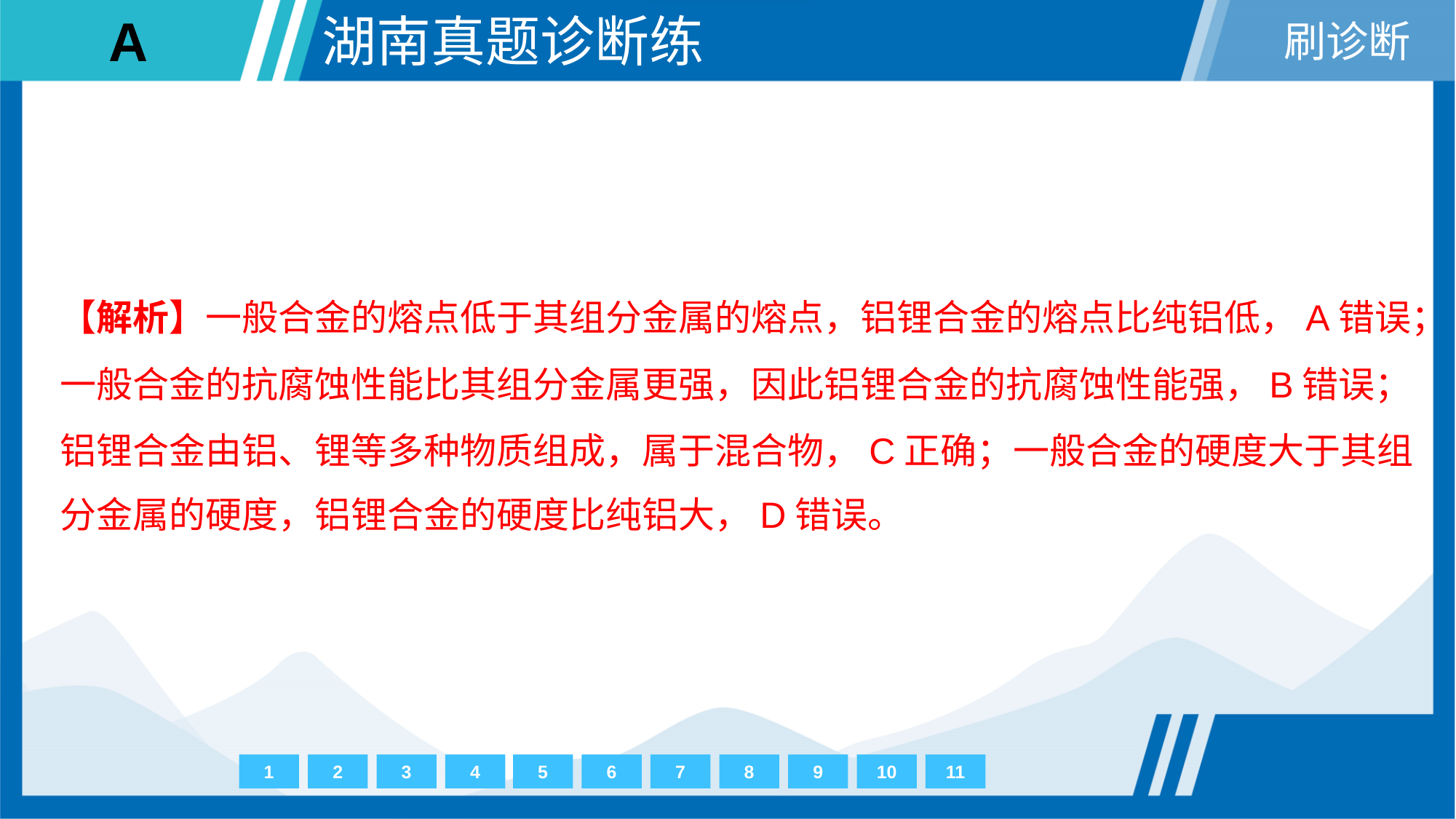

【解析】一般合金的熔点低于其组分金属的熔点，铝锂合金的熔点比纯铝低，A错误；
一般合金的抗腐蚀性能比其组分金属更强，因此铝锂合金的抗腐蚀性能强，B错误；
铝锂合金由铝、锂等多种物质组成，属于混合物，C正确；一般合金的硬度大于其组
分金属的硬度，铝锂合金的硬度比纯铝大，D错误。